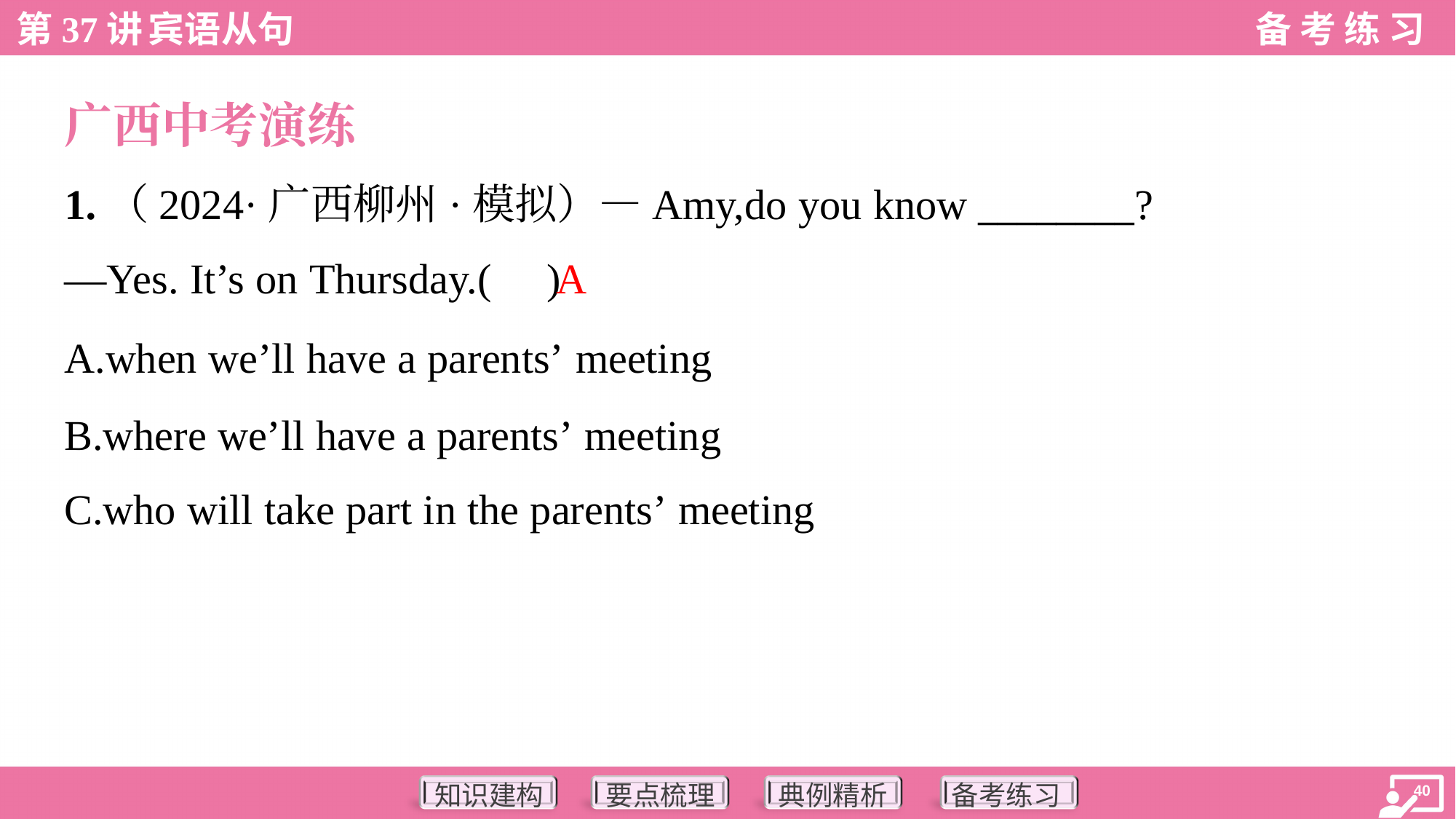

广西中考演练
1.（2024·广西柳州·模拟）—Amy,do you know ________?
—Yes. It’s on Thursday.(     )
A
A.when we’ll have a parents’ meeting
B.where we’ll have a parents’ meeting
C.who will take part in the parents’ meeting